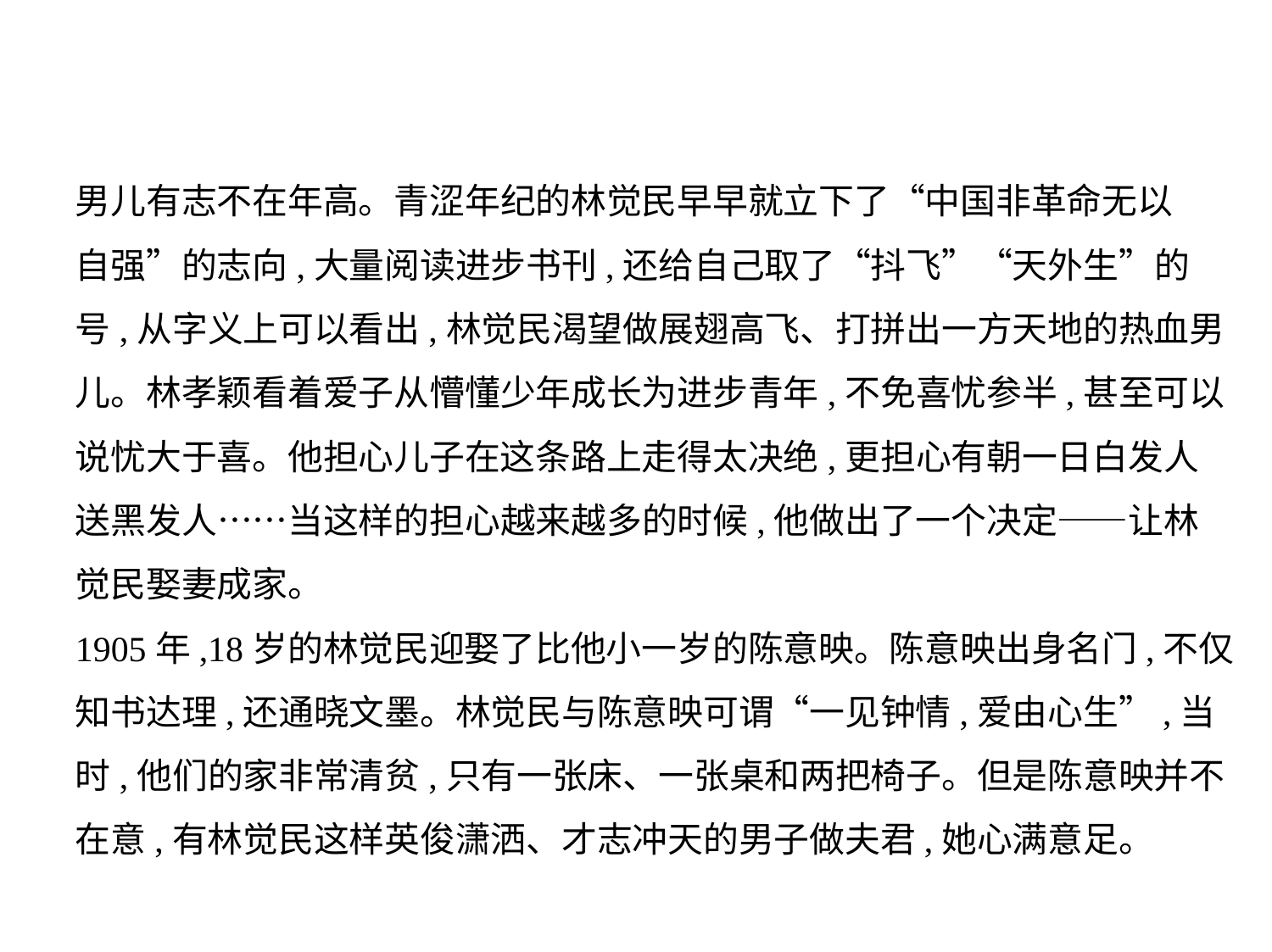

男儿有志不在年高。青涩年纪的林觉民早早就立下了“中国非革命无以
自强”的志向,大量阅读进步书刊,还给自己取了“抖飞”“天外生”的
号,从字义上可以看出,林觉民渴望做展翅高飞、打拼出一方天地的热血男
儿。林孝颖看着爱子从懵懂少年成长为进步青年,不免喜忧参半,甚至可以
说忧大于喜。他担心儿子在这条路上走得太决绝,更担心有朝一日白发人
送黑发人……当这样的担心越来越多的时候,他做出了一个决定——让林
觉民娶妻成家。
1905年,18岁的林觉民迎娶了比他小一岁的陈意映。陈意映出身名门,不仅
知书达理,还通晓文墨。林觉民与陈意映可谓“一见钟情,爱由心生”,当
时,他们的家非常清贫,只有一张床、一张桌和两把椅子。但是陈意映并不
在意,有林觉民这样英俊潇洒、才志冲天的男子做夫君,她心满意足。